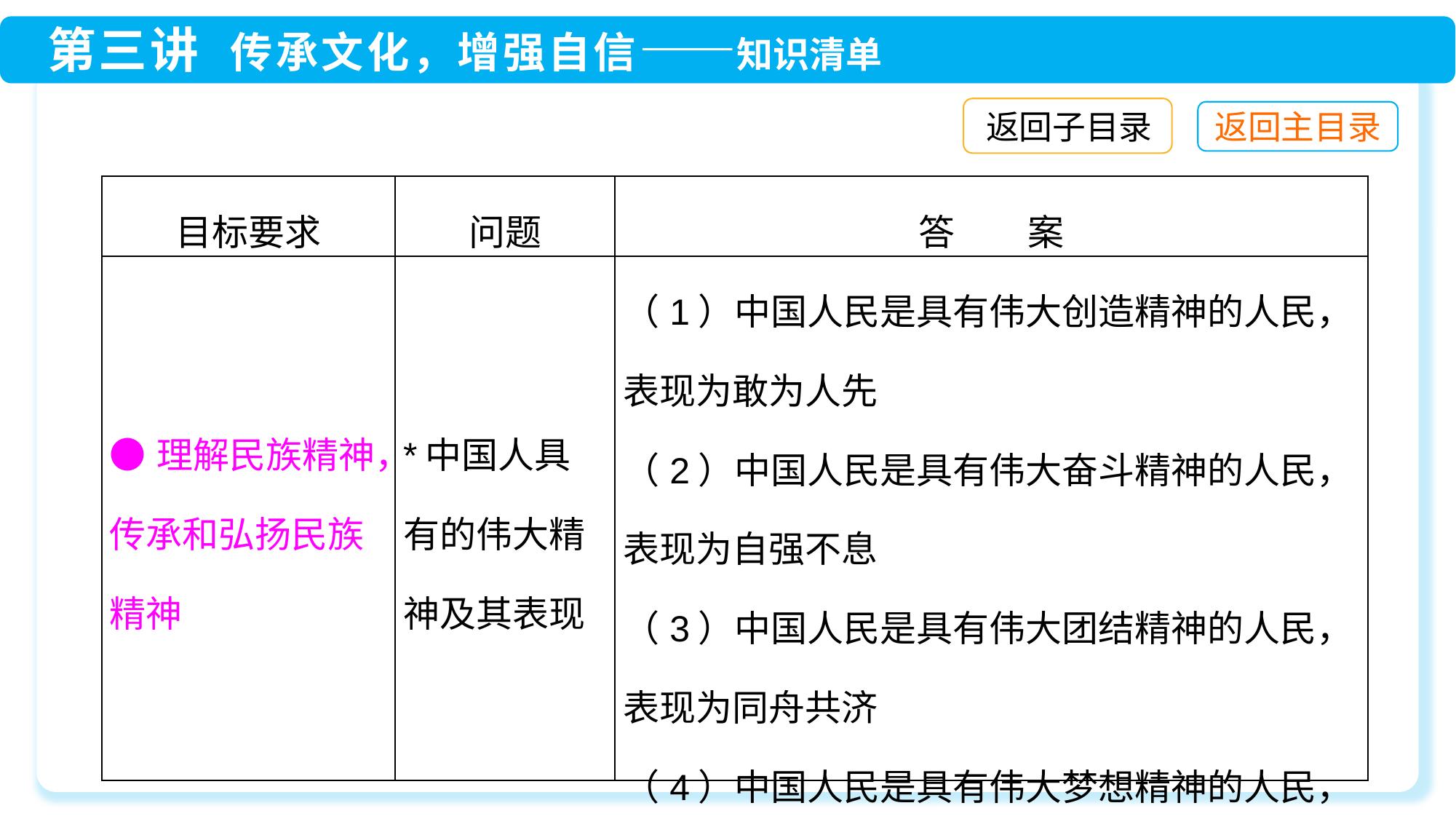

返回子目录
| 目标要求 | 问题 | 答　　案 |
| --- | --- | --- |
| ●理解民族精神，传承和弘扬民族精神 | \*中国人具有的伟大精神及其表现 | （1）中国人民是具有伟大创造精神的人民，表现为敢为人先 （2）中国人民是具有伟大奋斗精神的人民，表现为自强不息 （3）中国人民是具有伟大团结精神的人民，表现为同舟共济 （4）中国人民是具有伟大梦想精神的人民，表现为志存高远 |